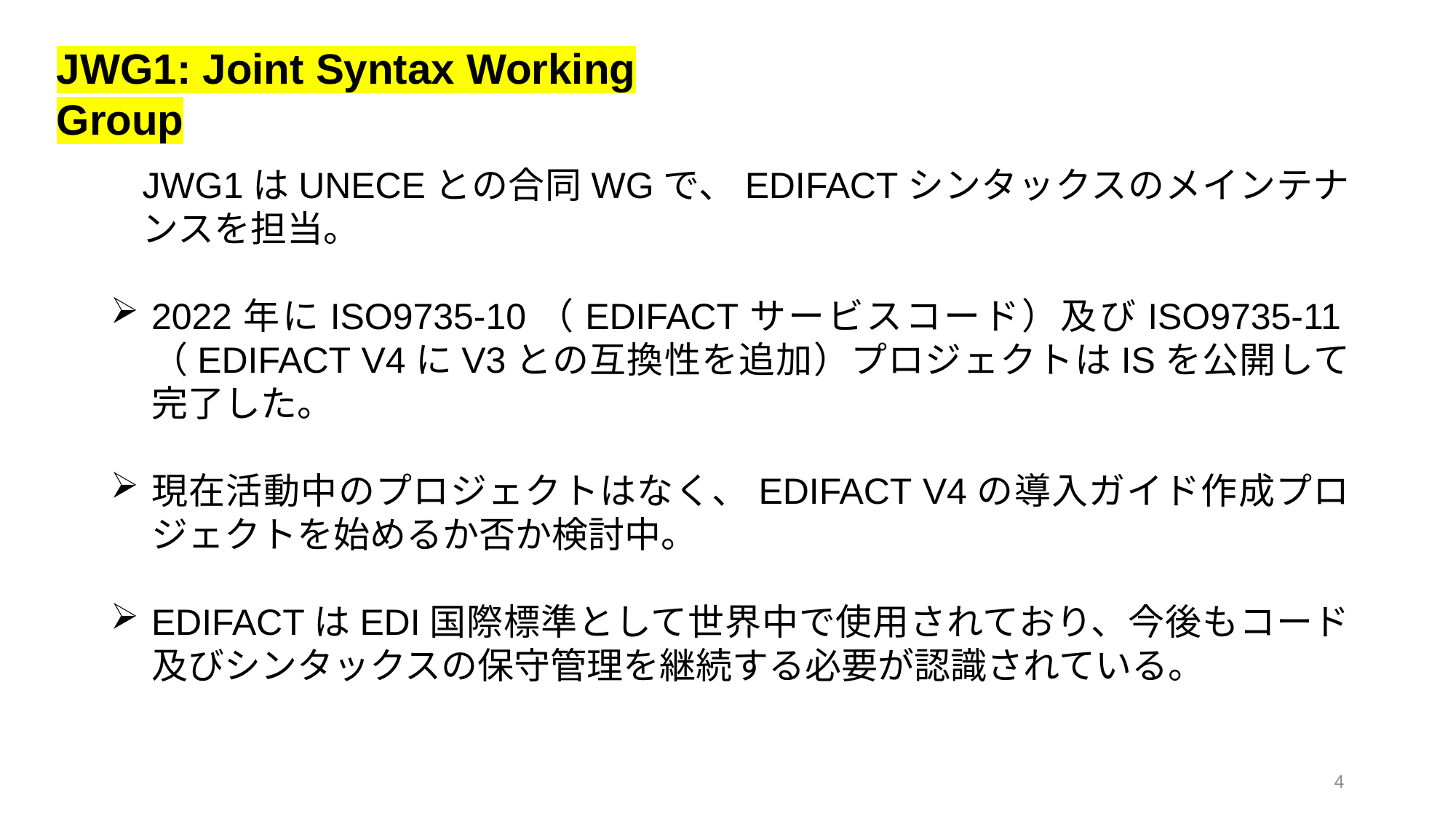

JWG1: Joint Syntax Working Group
JWG1はUNECEとの合同WGで、EDIFACTシンタックスのメインテナンスを担当。

2022年にISO9735-10（EDIFACTサービスコード）及びISO9735-11（EDIFACT V4にV3との互換性を追加）プロジェクトはISを公開して完了した。

現在活動中のプロジェクトはなく、EDIFACT V4の導入ガイド作成プロジェクトを始めるか否か検討中。

EDIFACTはEDI国際標準として世界中で使用されており、今後もコード及びシンタックスの保守管理を継続する必要が認識されている。

4